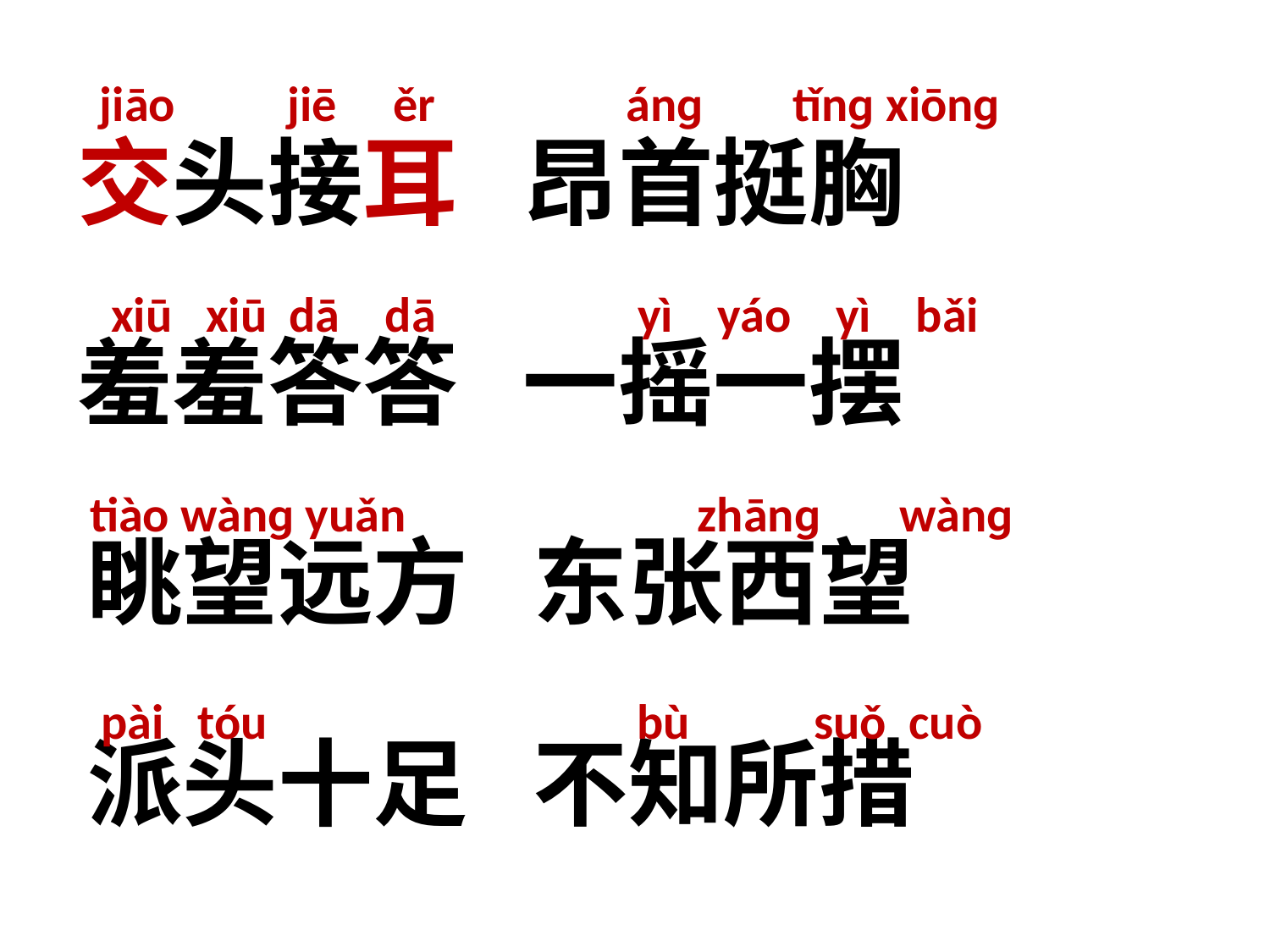

jiāo          jiē     ěr                 ánɡ        tǐnɡ xiōnɡ
交头接耳   昂首挺胸
   xiū   xiū  dā    dā                  yì    yáo    yì    bǎi
羞羞答答   一摇一摆
  tiào wànɡ yuǎn                          zhānɡ       wànɡ
眺望远方   东张西望
   pài   tóu                                 bù           suǒ  cuò
派头十足   不知所措